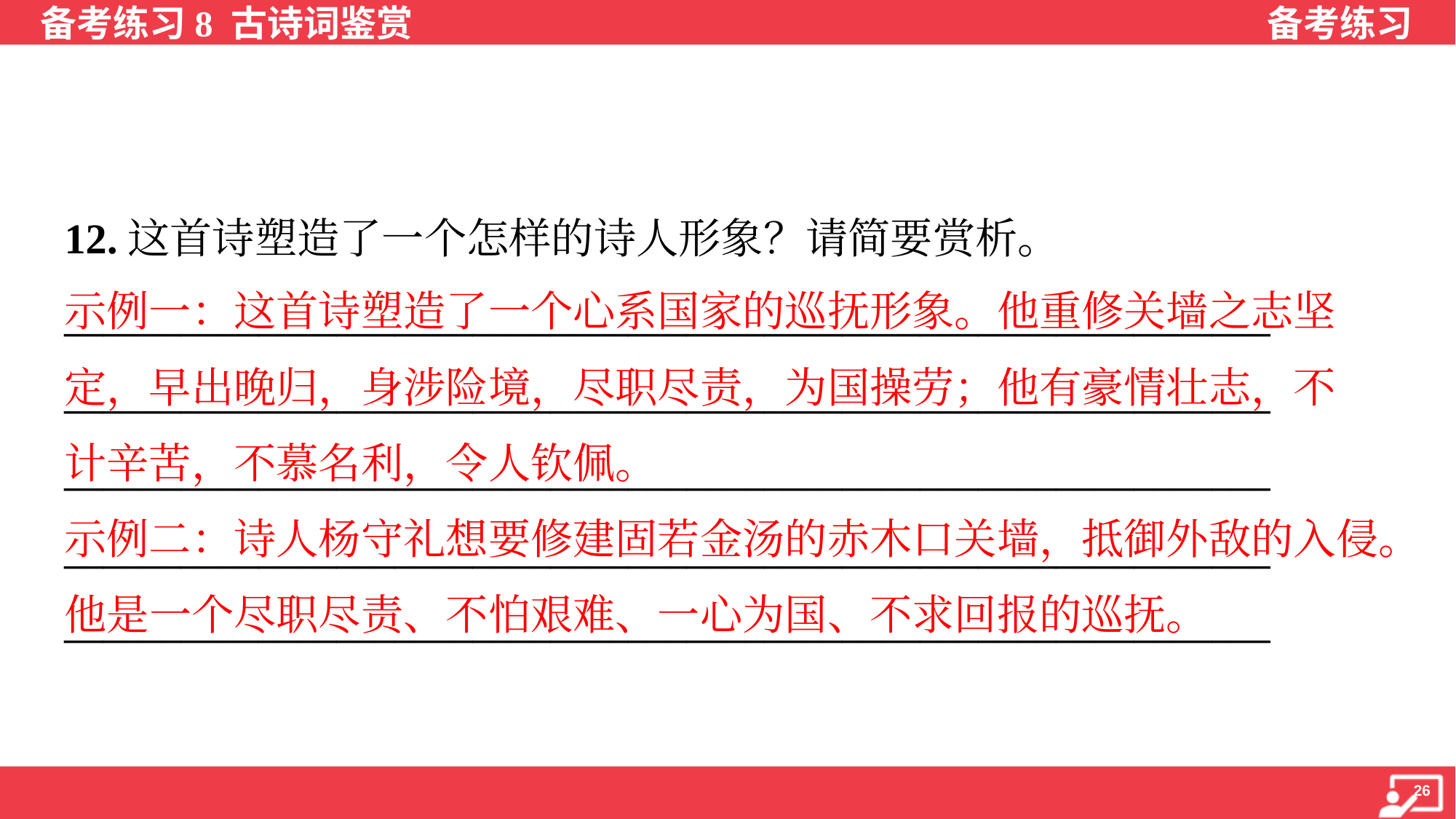

12.这首诗塑造了一个怎样的诗人形象？请简要赏析。
______________________________________________________________
______________________________________________________________
______________________________________________________________
______________________________________________________________
______________________________________________________________
示例一：这首诗塑造了一个心系国家的巡抚形象。他重修关墙之志坚
定，早出晚归，身涉险境，尽职尽责，为国操劳；他有豪情壮志，不
计辛苦，不慕名利，令人钦佩。
示例二：诗人杨守礼想要修建固若金汤的赤木口关墙，抵御外敌的入侵。
他是一个尽职尽责、不怕艰难、一心为国、不求回报的巡抚。